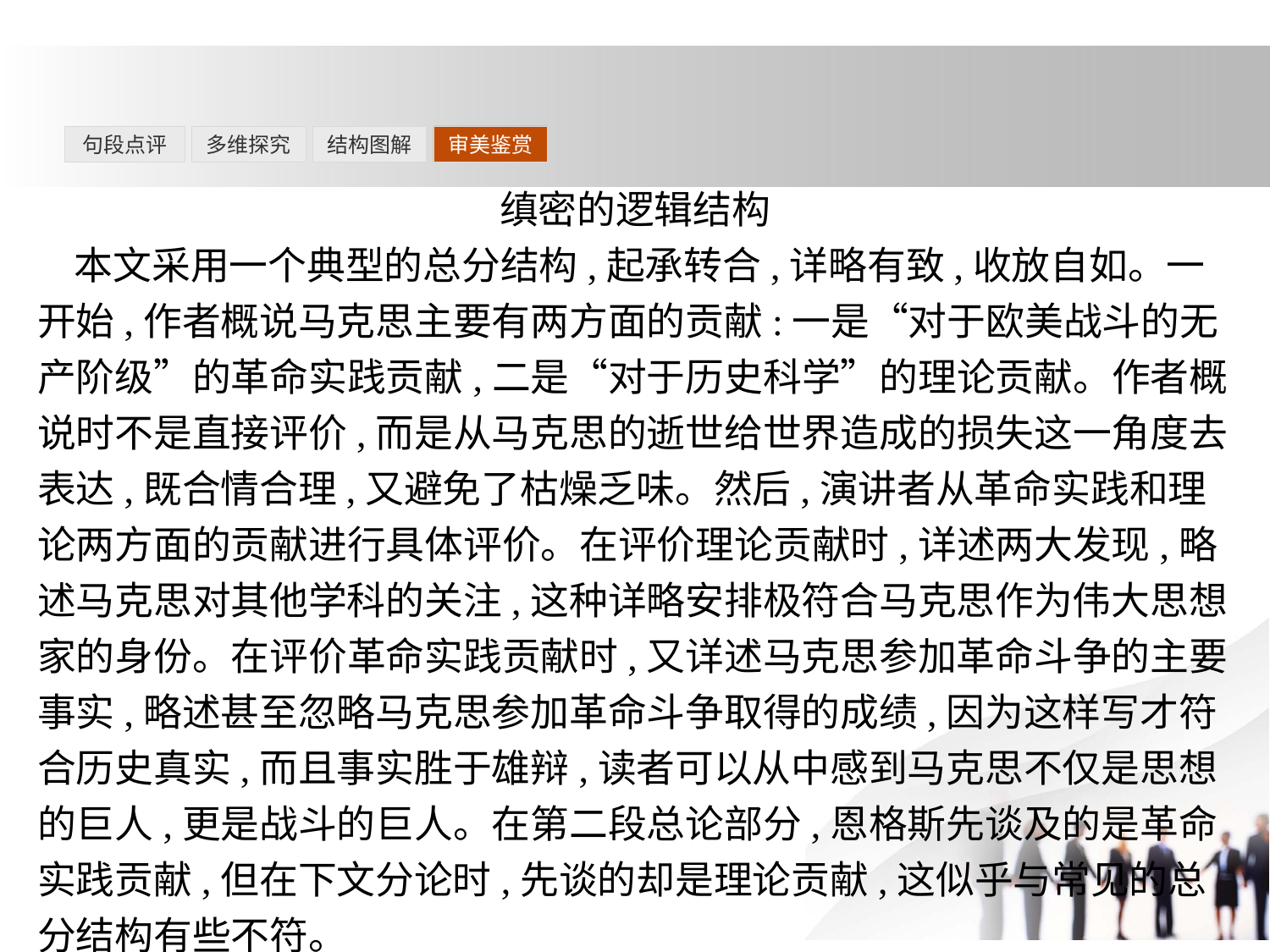

句段点评
多维探究
结构图解
审美鉴赏
缜密的逻辑结构
本文采用一个典型的总分结构,起承转合,详略有致,收放自如。一开始,作者概说马克思主要有两方面的贡献:一是“对于欧美战斗的无产阶级”的革命实践贡献,二是“对于历史科学”的理论贡献。作者概说时不是直接评价,而是从马克思的逝世给世界造成的损失这一角度去表达,既合情合理,又避免了枯燥乏味。然后,演讲者从革命实践和理论两方面的贡献进行具体评价。在评价理论贡献时,详述两大发现,略述马克思对其他学科的关注,这种详略安排极符合马克思作为伟大思想家的身份。在评价革命实践贡献时,又详述马克思参加革命斗争的主要事实,略述甚至忽略马克思参加革命斗争取得的成绩,因为这样写才符合历史真实,而且事实胜于雄辩,读者可以从中感到马克思不仅是思想的巨人,更是战斗的巨人。在第二段总论部分,恩格斯先谈及的是革命实践贡献,但在下文分论时,先谈的却是理论贡献,这似乎与常见的总分结构有些不符。